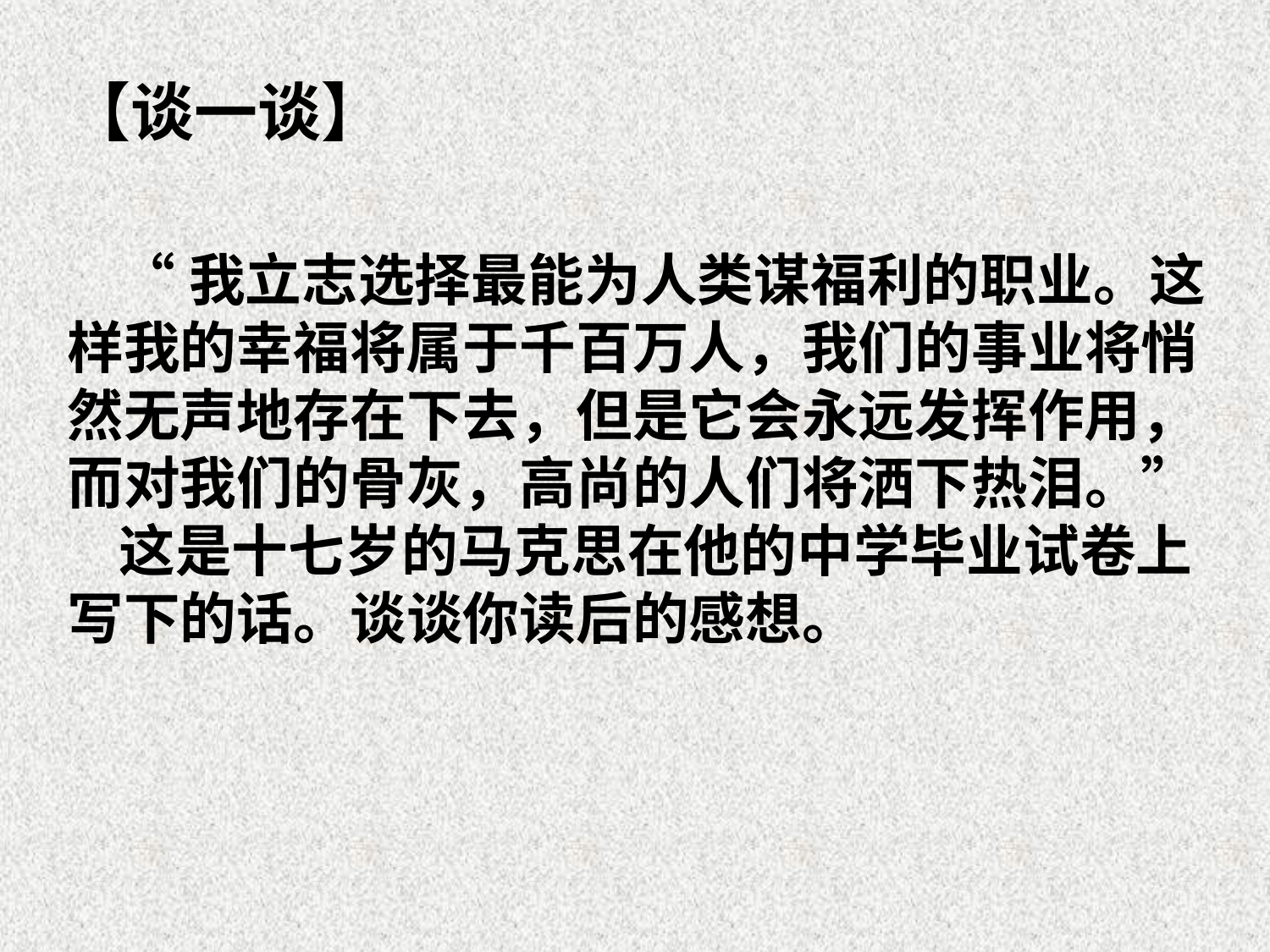

【谈一谈】
    “我立志选择最能为人类谋福利的职业。这样我的幸福将属于千百万人，我们的事业将悄然无声地存在下去，但是它会永远发挥作用，而对我们的骨灰，高尚的人们将洒下热泪。”
    这是十七岁的马克思在他的中学毕业试卷上写下的话。谈谈你读后的感想。